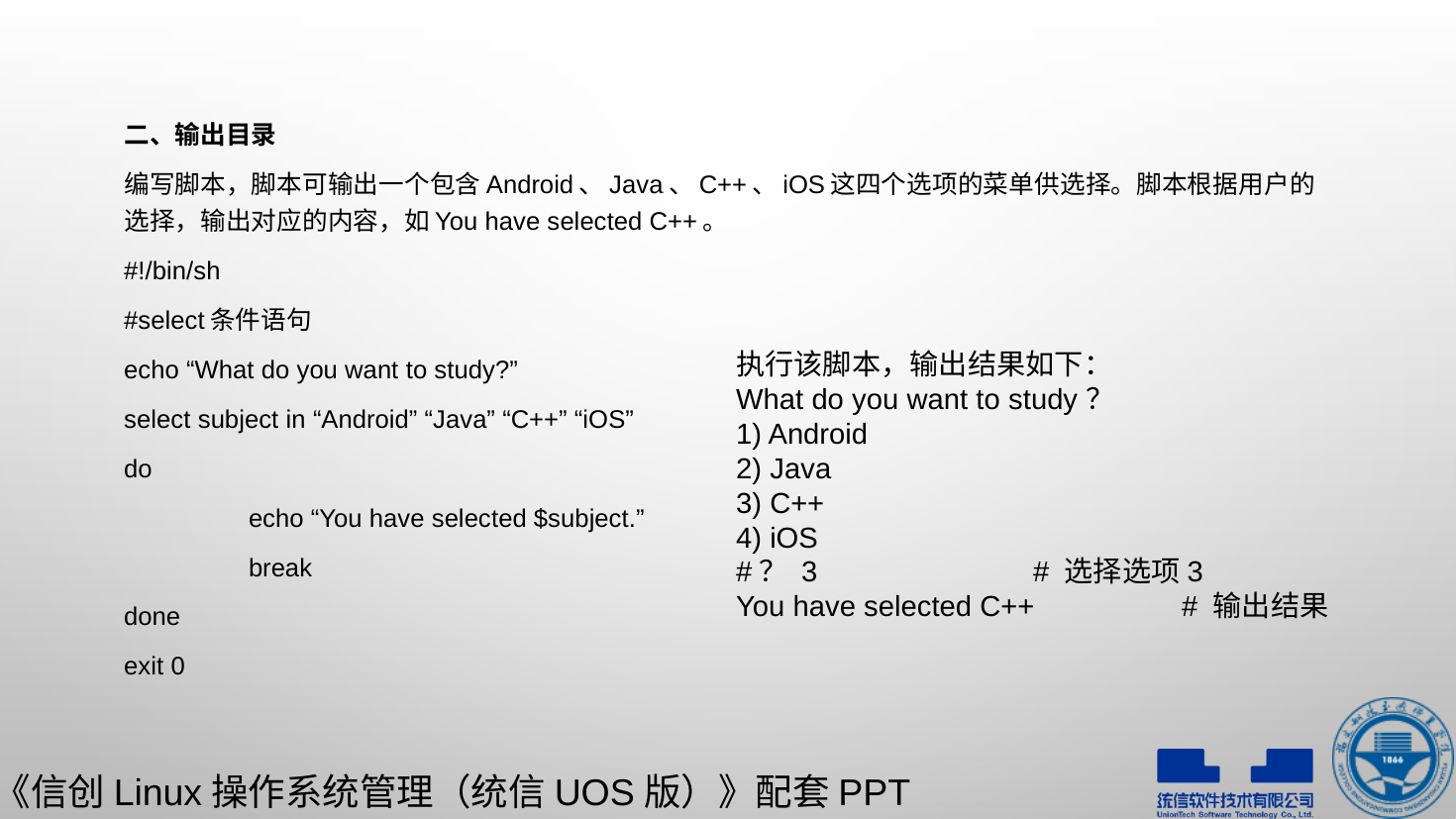

二、输出目录
编写脚本，脚本可输出一个包含Android、Java、C++、iOS这四个选项的菜单供选择。脚本根据用户的选择，输出对应的内容，如You have selected C++。
#!/bin/sh
#select条件语句
echo “What do you want to study?”
select subject in “Android” “Java” “C++” “iOS”
do
	echo “You have selected $subject.”
	break
done
exit 0

执行该脚本，输出结果如下：
What do you want to study？
1) Android
2) Java
3) C++
4) iOS
#？ 3		# 选择选项3
You have selected C++	# 输出结果